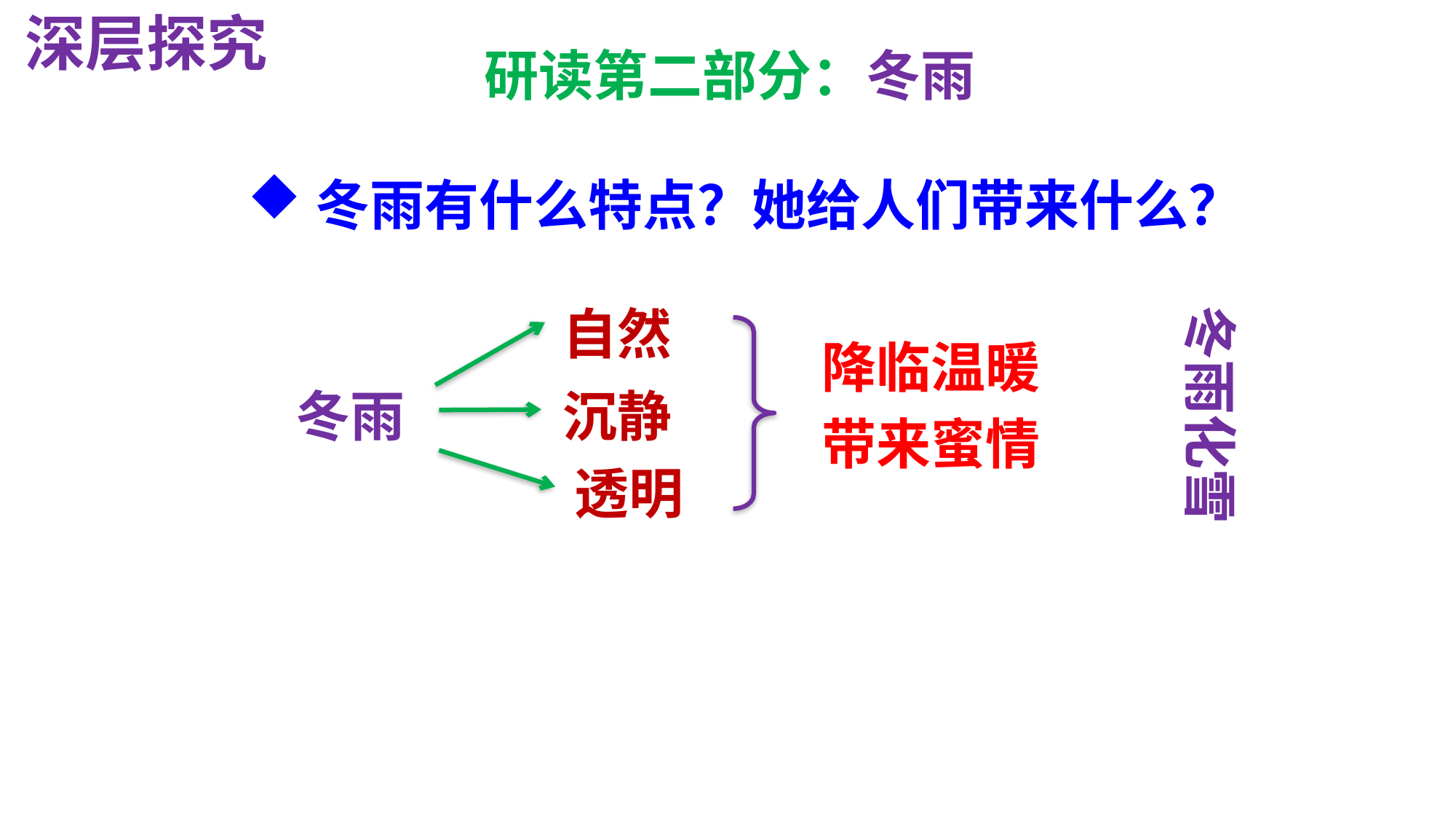

深层探究
研读第二部分：冬雨

冬雨有什么特点？她给人们带来什么？
自然
冬雨化雪

降临温暖
带来蜜情
沉静
冬雨
透明